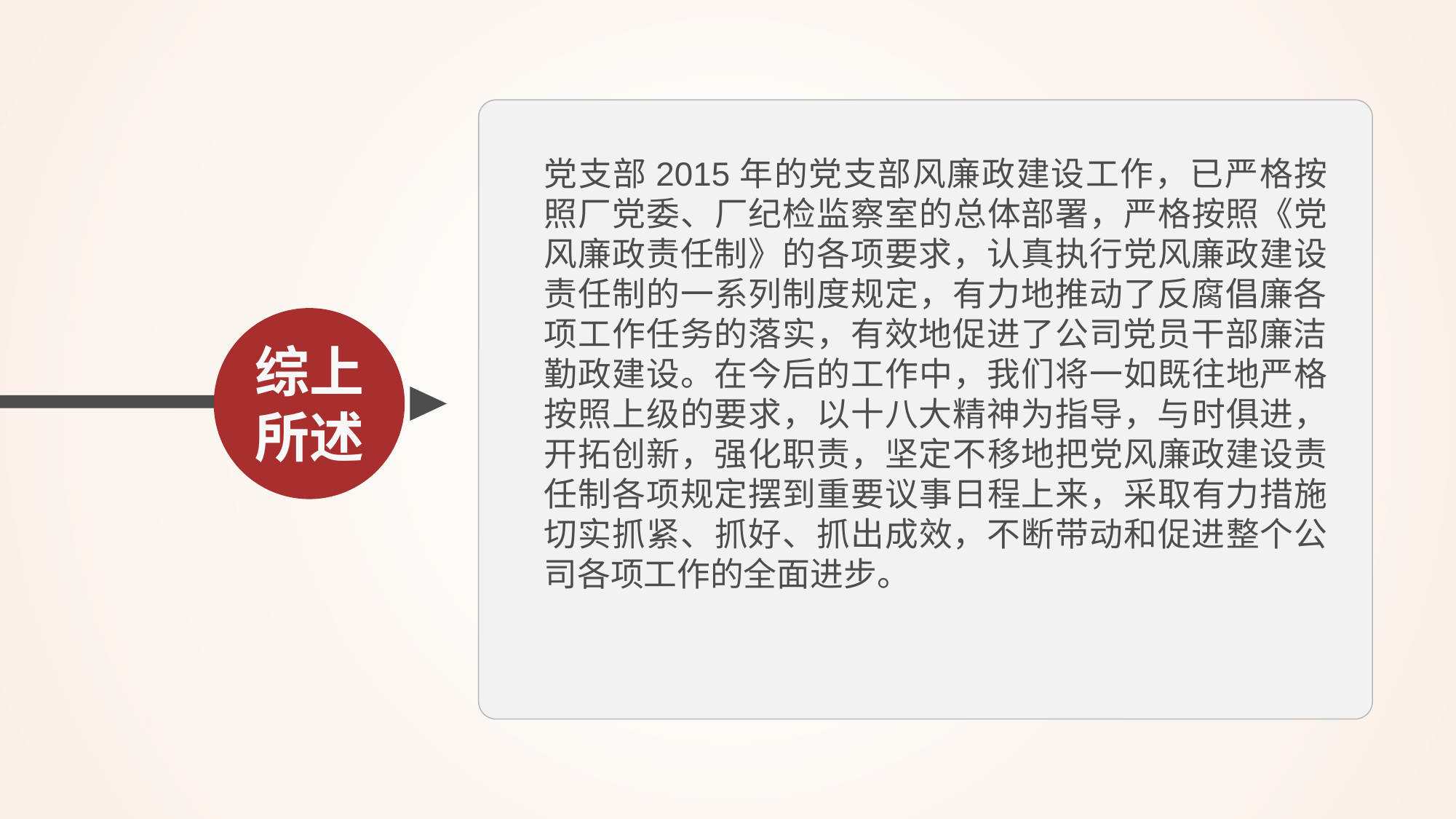

党支部2015年的党支部风廉政建设工作，已严格按照厂党委、厂纪检监察室的总体部署，严格按照《党风廉政责任制》的各项要求，认真执行党风廉政建设责任制的一系列制度规定，有力地推动了反腐倡廉各项工作任务的落实，有效地促进了公司党员干部廉洁勤政建设。在今后的工作中，我们将一如既往地严格按照上级的要求，以十八大精神为指导，与时俱进，开拓创新，强化职责，坚定不移地把党风廉政建设责任制各项规定摆到重要议事日程上来，采取有力措施切实抓紧、抓好、抓出成效，不断带动和促进整个公司各项工作的全面进步。

综上所述